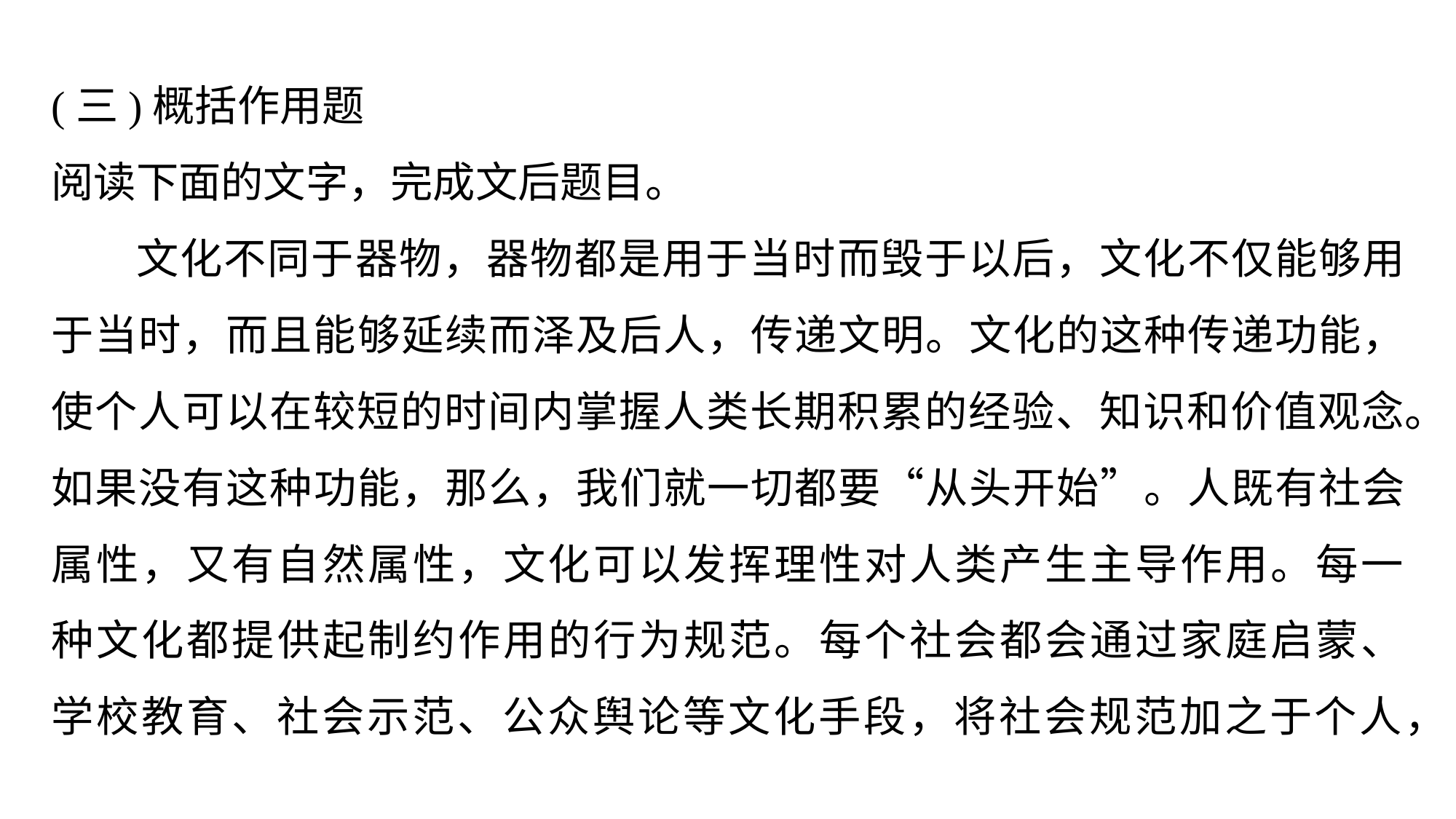

(三)概括作用题
阅读下面的文字，完成文后题目。
文化不同于器物，器物都是用于当时而毁于以后，文化不仅能够用于当时，而且能够延续而泽及后人，传递文明。文化的这种传递功能，使个人可以在较短的时间内掌握人类长期积累的经验、知识和价值观念。如果没有这种功能，那么，我们就一切都要“从头开始”。人既有社会属性，又有自然属性，文化可以发挥理性对人类产生主导作用。每一种文化都提供起制约作用的行为规范。每个社会都会通过家庭启蒙、学校教育、社会示范、公众舆论等文化手段，将社会规范加之于个人，